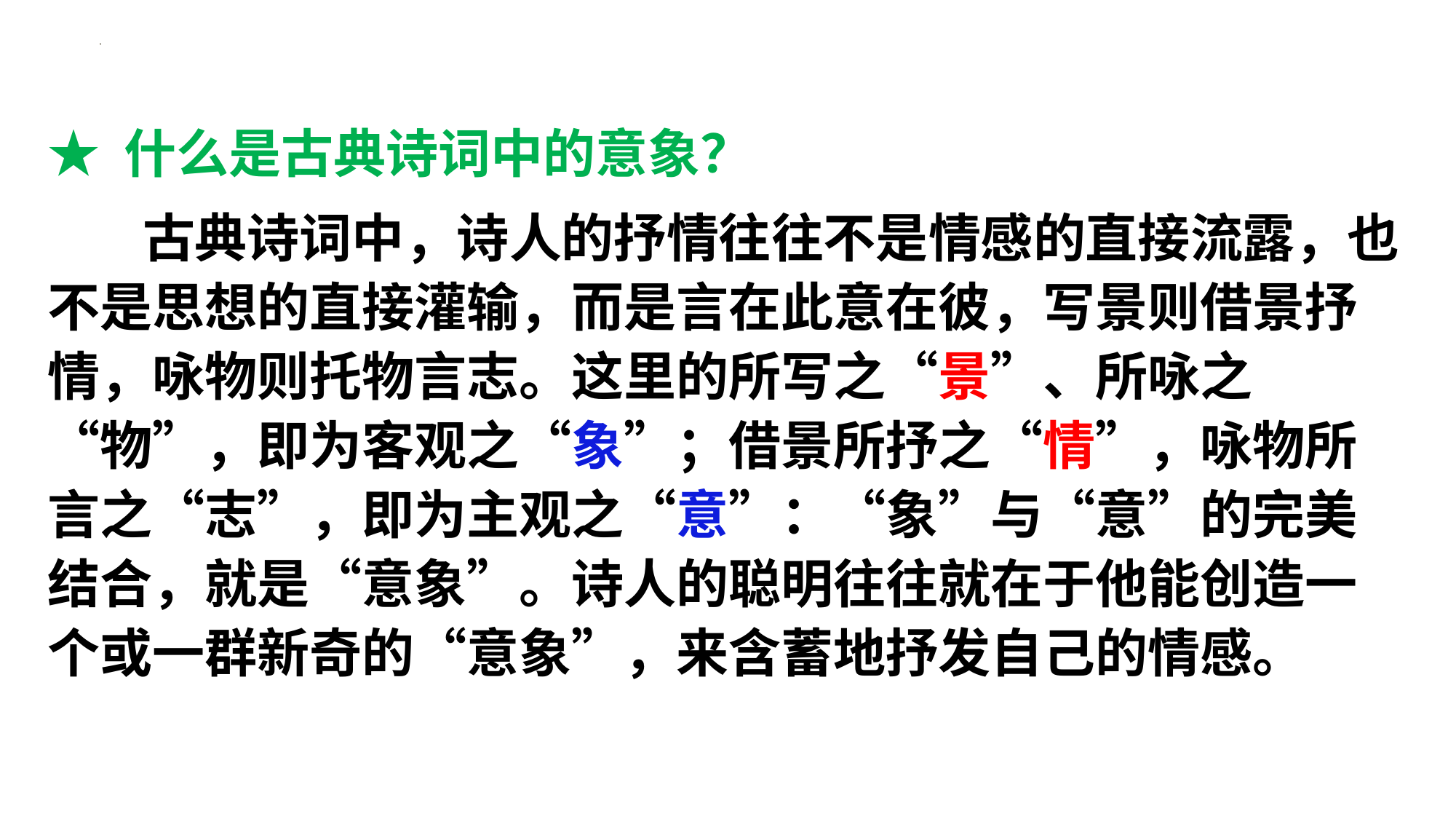

★ 什么是古典诗词中的意象？
       古典诗词中，诗人的抒情往往不是情感的直接流露，也不是思想的直接灌输，而是言在此意在彼，写景则借景抒情，咏物则托物言志。这里的所写之“景”、所咏之“物”，即为客观之“象”；借景所抒之“情”，咏物所言之“志”，即为主观之“意”：“象”与“意”的完美结合，就是“意象”。诗人的聪明往往就在于他能创造一个或一群新奇的“意象”，来含蓄地抒发自己的情感。